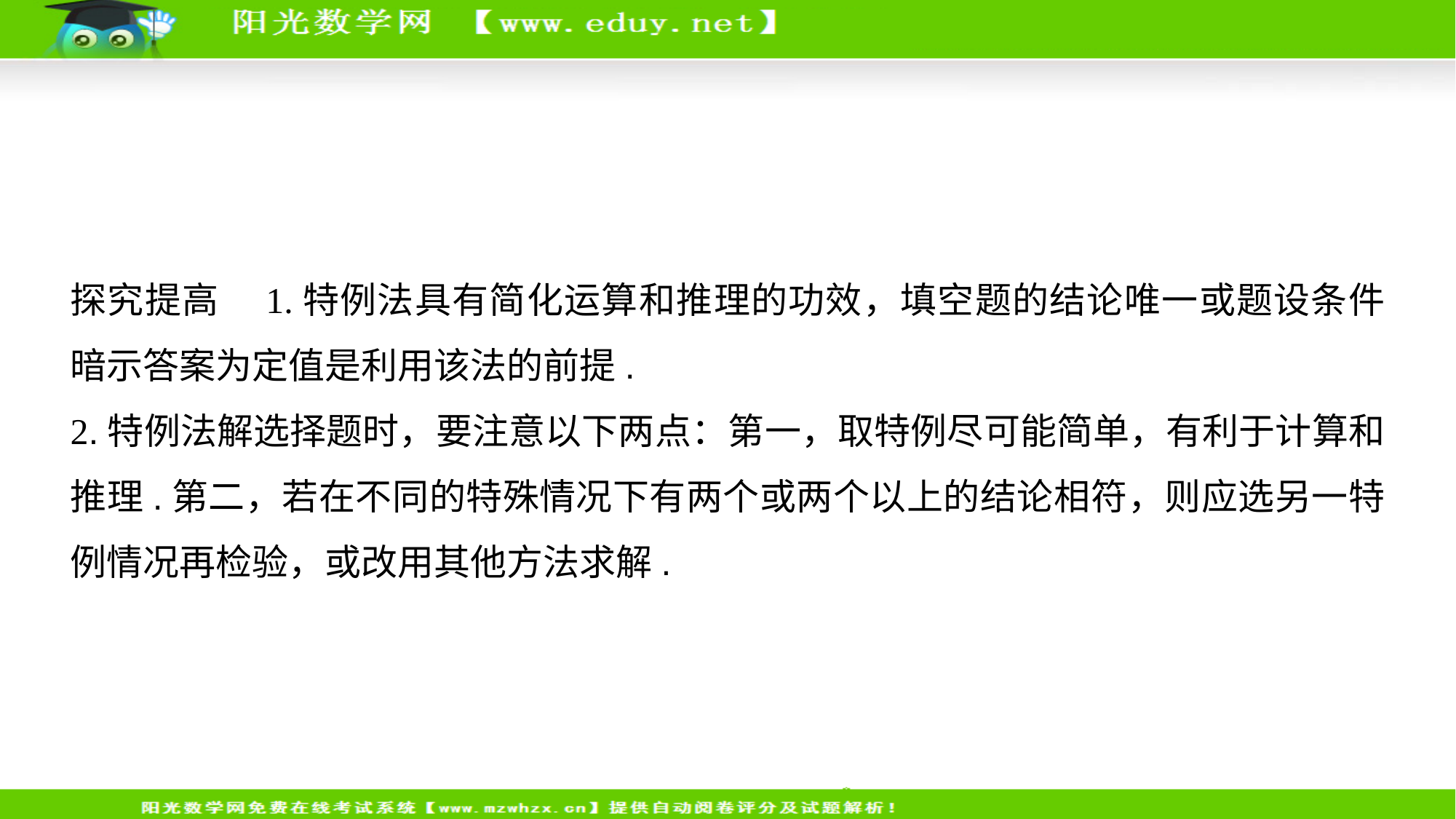

探究提高　1.特例法具有简化运算和推理的功效，填空题的结论唯一或题设条件暗示答案为定值是利用该法的前提.
2.特例法解选择题时，要注意以下两点：第一，取特例尽可能简单，有利于计算和推理.第二，若在不同的特殊情况下有两个或两个以上的结论相符，则应选另一特例情况再检验，或改用其他方法求解.